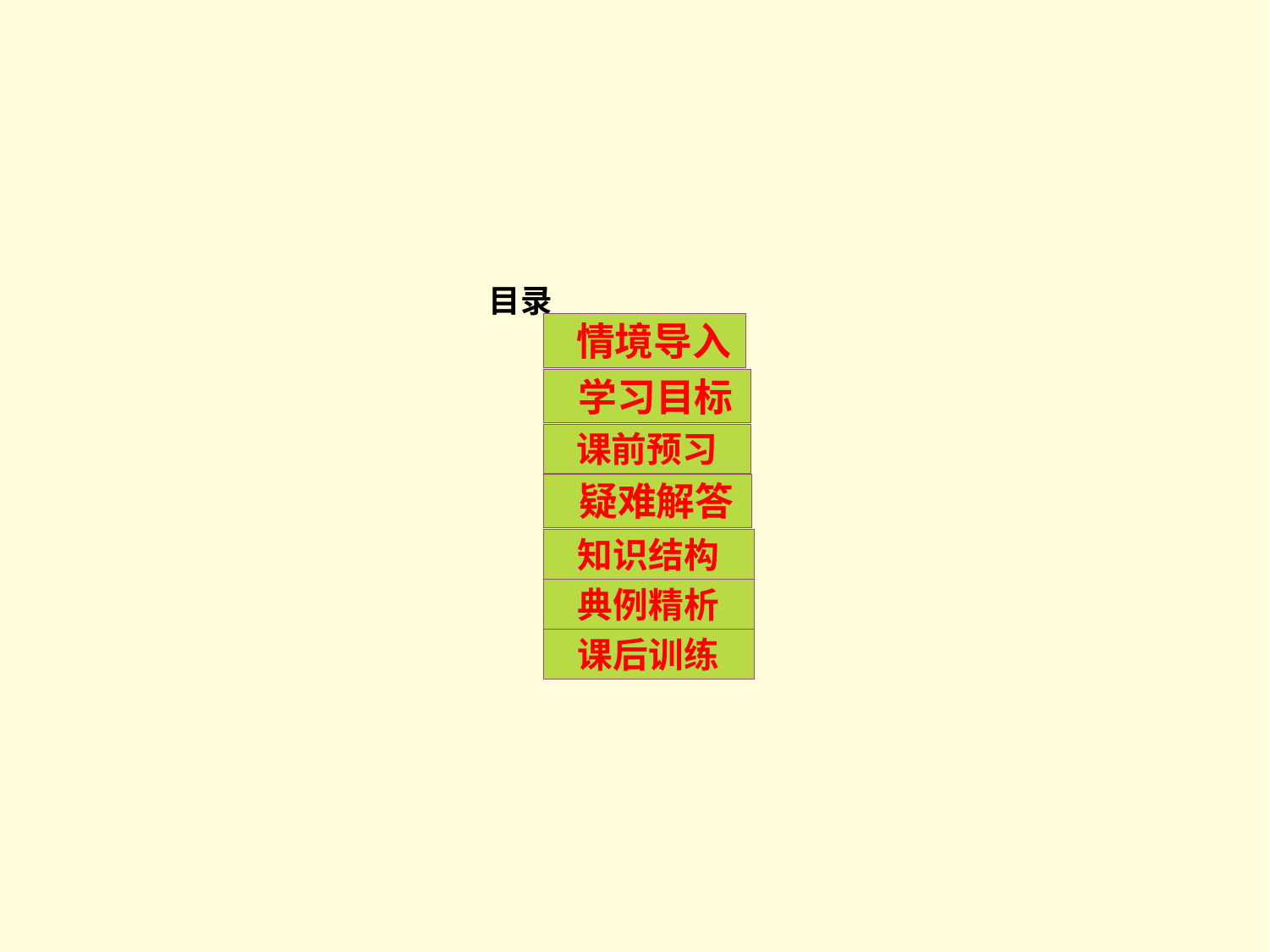

目录
 情境导入
 学习目标
课前预习
 疑难解答
知识结构
典例精析
课后训练